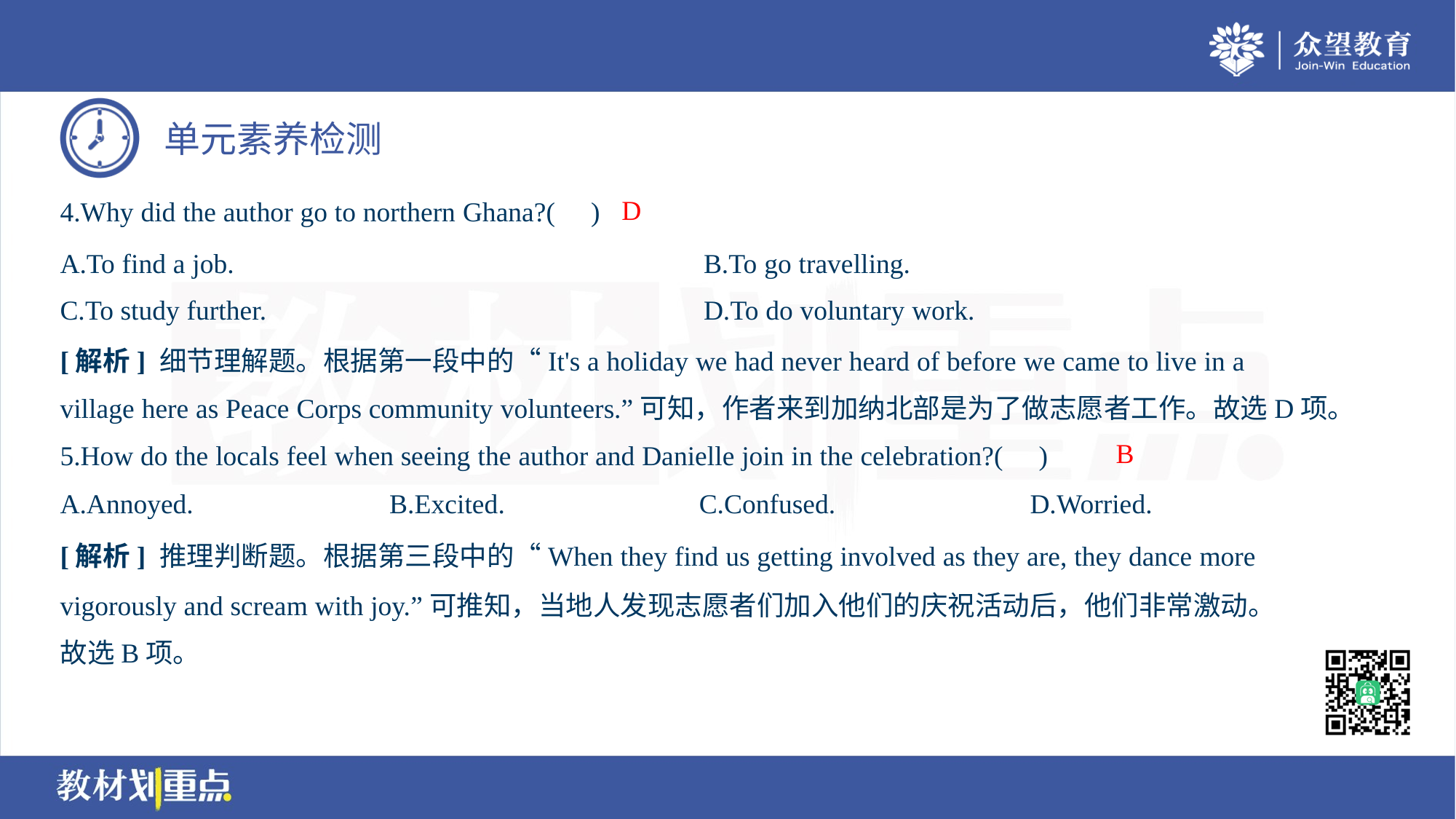

D
4.Why did the author go to northern Ghana?(     )
A.To find a job.	B.To go travelling.
C.To study further.	D.To do voluntary work.
[解析] 细节理解题。根据第一段中的“It's a holiday we had never heard of before we came to live in a
village here as Peace Corps community volunteers.”可知，作者来到加纳北部是为了做志愿者工作。故选D项。
B
5.How do the locals feel when seeing the author and Danielle join in the celebration?(     )
A.Annoyed.	B.Excited.	C.Confused.	D.Worried.
[解析] 推理判断题。根据第三段中的“When they find us getting involved as they are, they dance more
vigorously and scream with joy.”可推知，当地人发现志愿者们加入他们的庆祝活动后，他们非常激动。
故选B项。